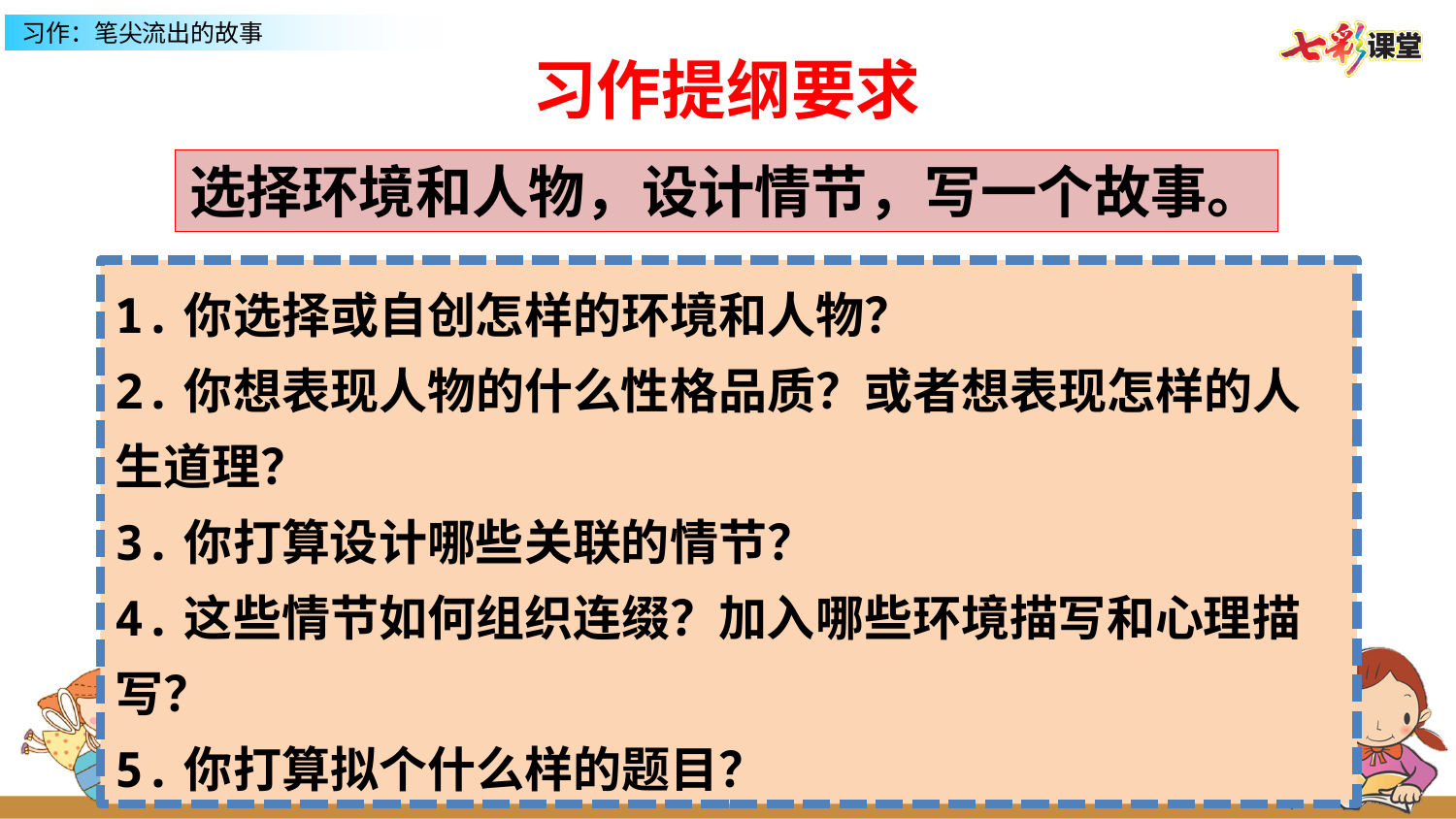

习作提纲要求
选择环境和人物，设计情节，写一个故事。
1.你选择或自创怎样的环境和人物？
2.你想表现人物的什么性格品质？或者想表现怎样的人生道理？
3.你打算设计哪些关联的情节？
4.这些情节如何组织连缀？加入哪些环境描写和心理描写？
5.你打算拟个什么样的题目？